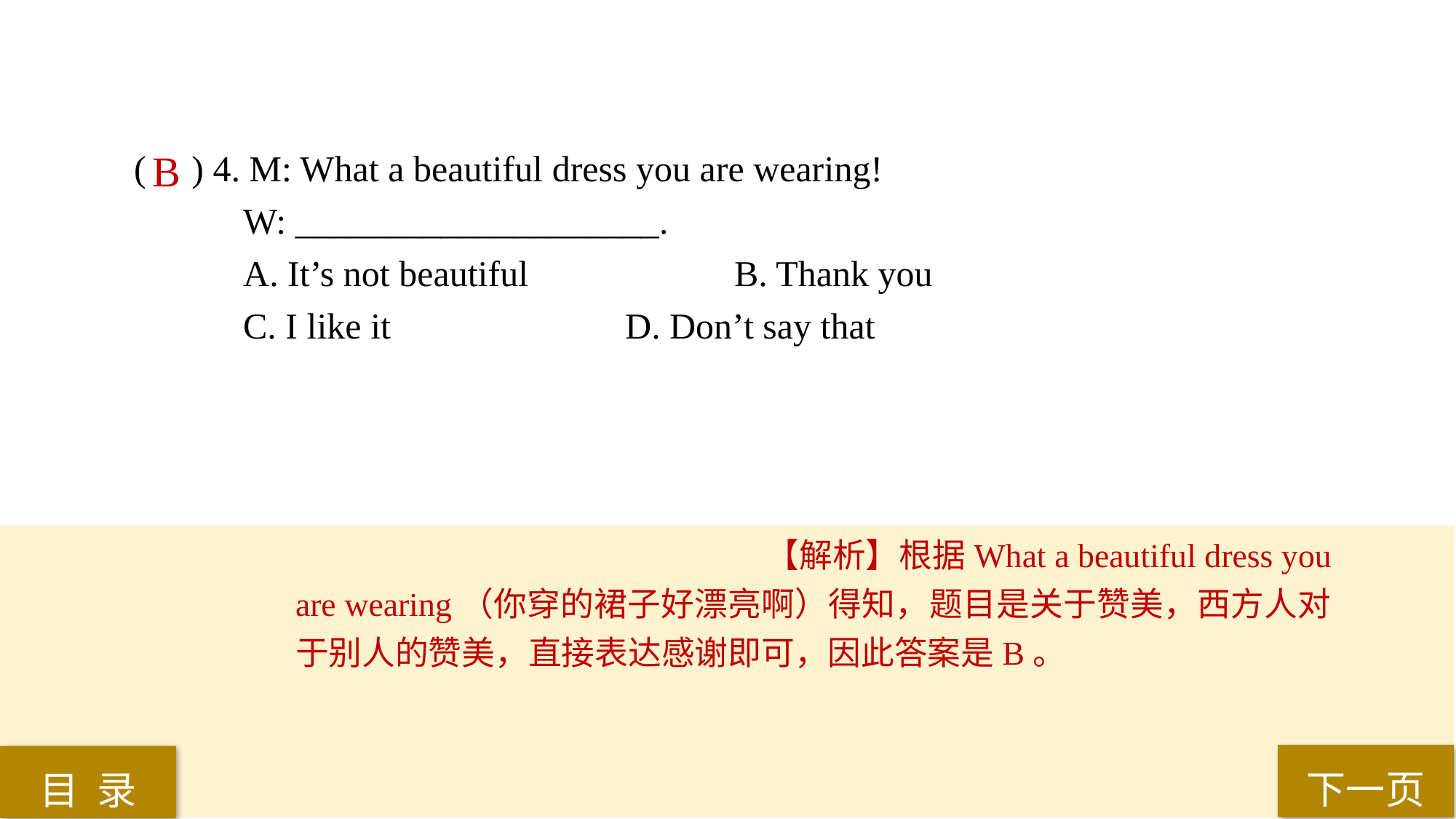

(     ) 4. M: What a beautiful dress you are wearing!
W: ____________________.
A. It’s not beautiful 		B. Thank you
C. I like it 			D. Don’t say that
B
【解析】根据What a beautiful dress you are wearing（你穿的裙子好漂亮啊）得知，题目是关于赞美，西方人对于别人的赞美，直接表达感谢即可，因此答案是B。